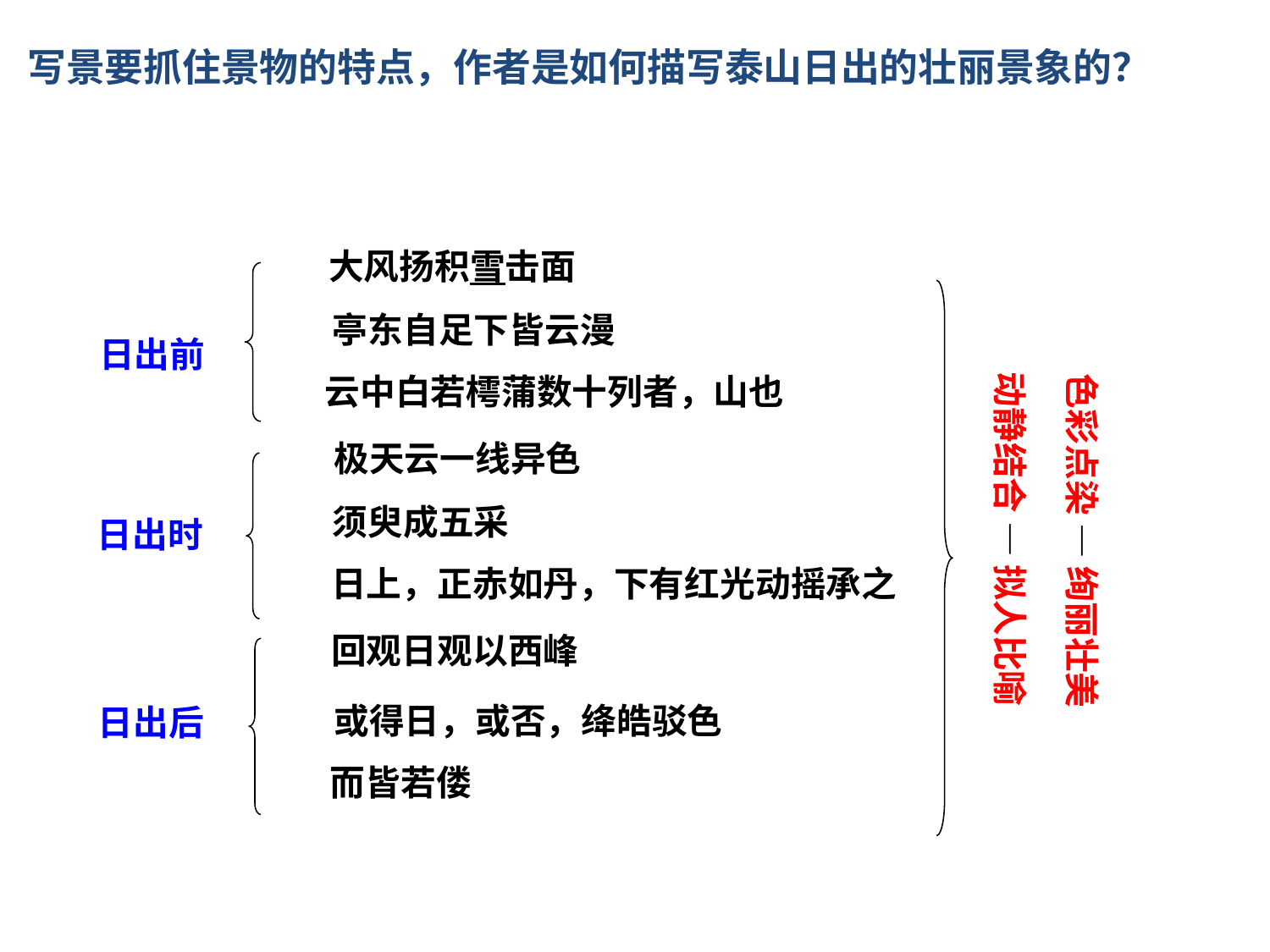

写景要抓住景物的特点，作者是如何描写泰山日出的壮丽景象的？
动静结合 — 拟人比喻
色彩点染 — 绚丽壮美
大风扬积雪击面

亭东自足下皆云漫
日出前
云中白若樗蒲数十列者，山也
极天云一线异色

须臾成五采
日出时
日上，正赤如丹，下有红光动摇承之
回观日观以西峰

或得日，或否，绛皓驳色
日出后
而皆若偻